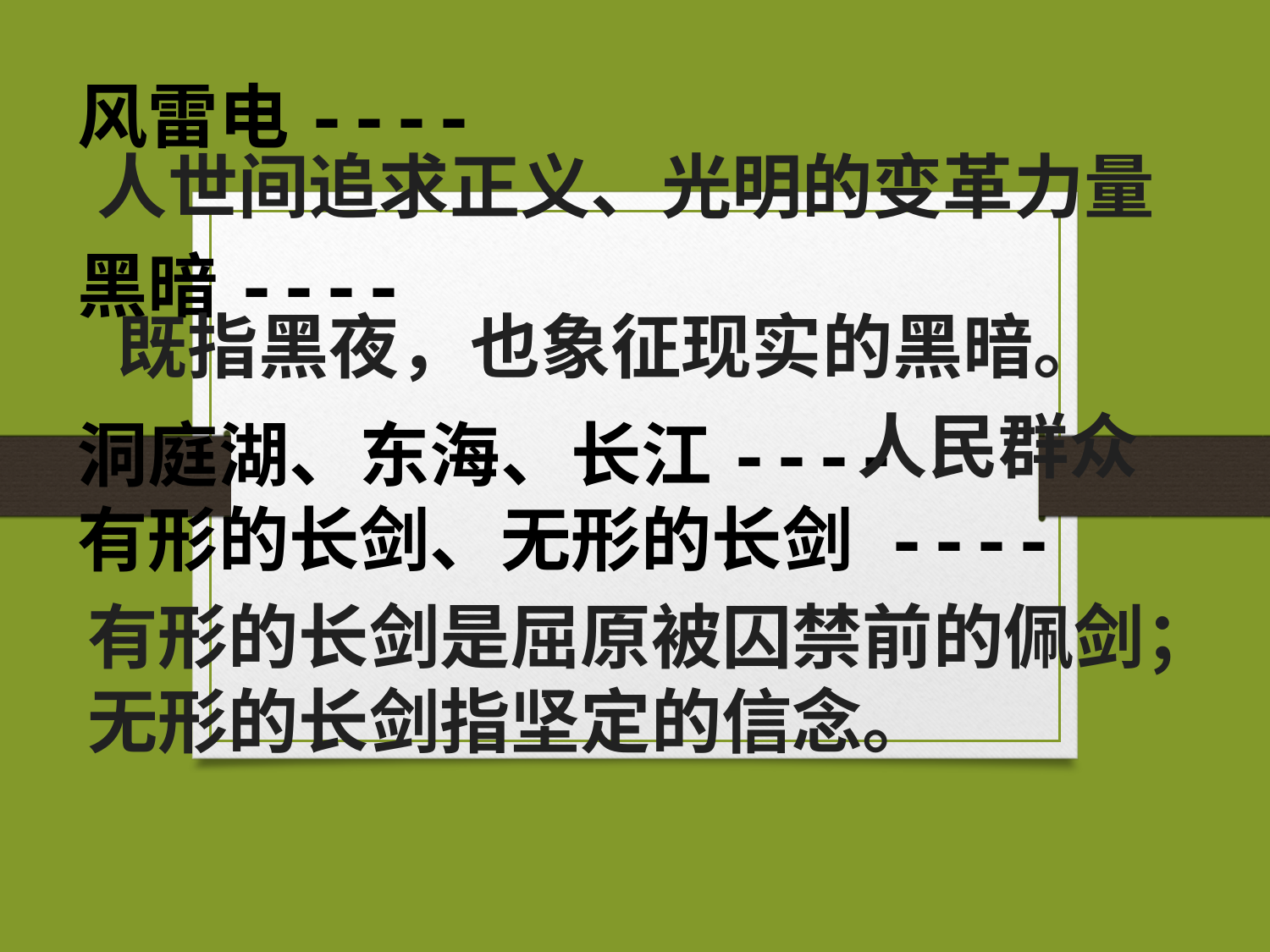

风雷电----

黑暗----

洞庭湖、东海、长江----
有形的长剑、无形的长剑 ----

人世间追求正义、光明的变革力量
既指黑夜，也象征现实的黑暗。
人民群众
有形的长剑是屈原被囚禁前的佩剑；无形的长剑指坚定的信念。